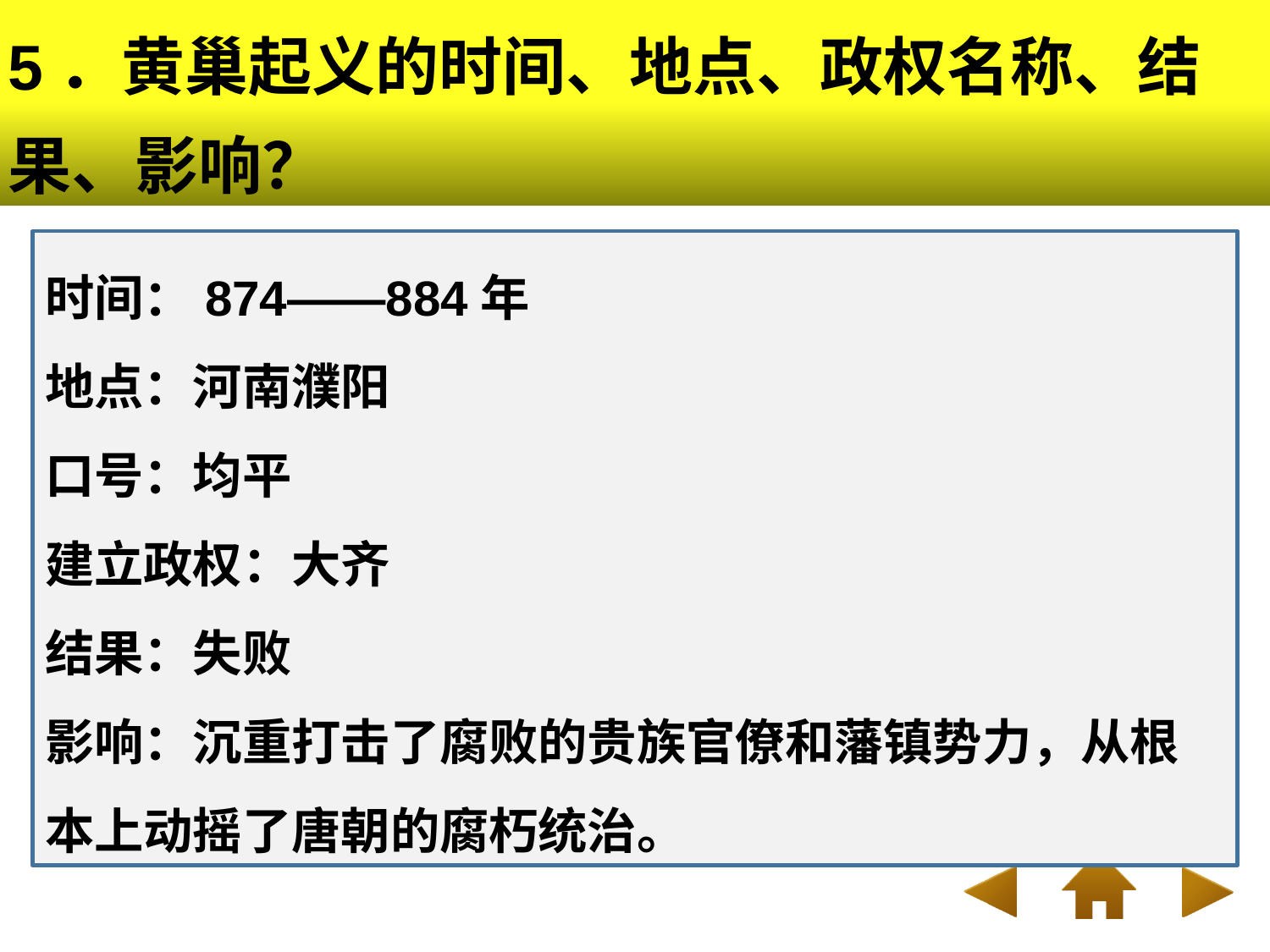

5．黄巢起义的时间、地点、政权名称、结果、影响？
时间：874——884年
地点：河南濮阳
口号：均平
建立政权：大齐
结果：失败
影响：沉重打击了腐败的贵族官僚和藩镇势力，从根本上动摇了唐朝的腐朽统治。